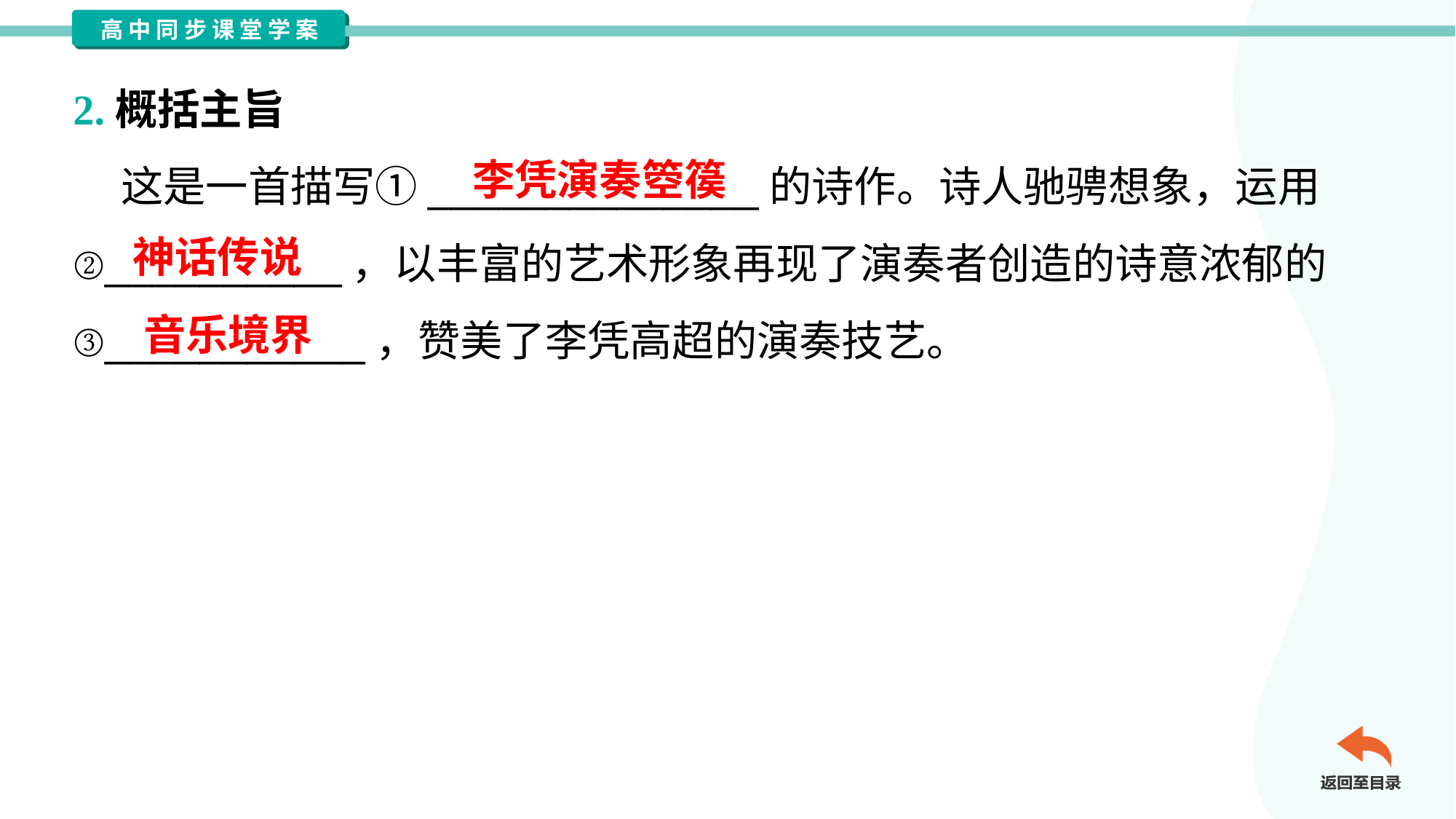

2.概括主旨
    这是一首描写①______________的诗作。诗人驰骋想象，运用
②__________，以丰富的艺术形象再现了演奏者创造的诗意浓郁的
③___________，赞美了李凭高超的演奏技艺。
李凭演奏箜篌
神话传说
音乐境界